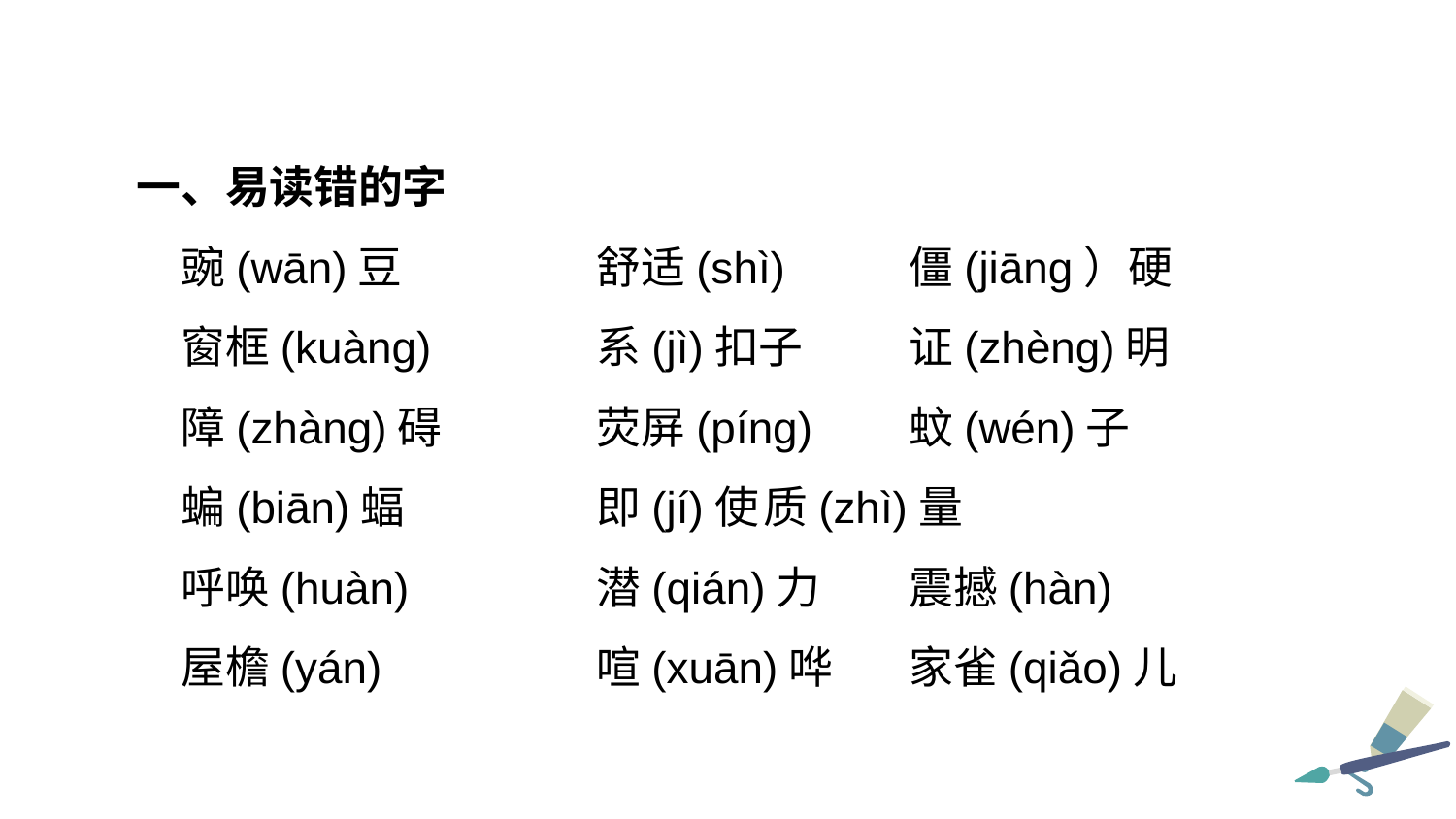

一、易读错的字
豌(wān)豆	舒适(shì)	僵(jiāng）硬
窗框(kuàng)	系(jì)扣子	证(zhèng)明
障(zhàng)碍	荧屏(píng)	蚊(wén)子
蝙(biān)蝠	即(jí)使	质(zhì)量
呼唤(huàn)	潜(qián)力	震撼(hàn)
屋檐(yán)	喧(xuān)哗	家雀(qiǎo)儿